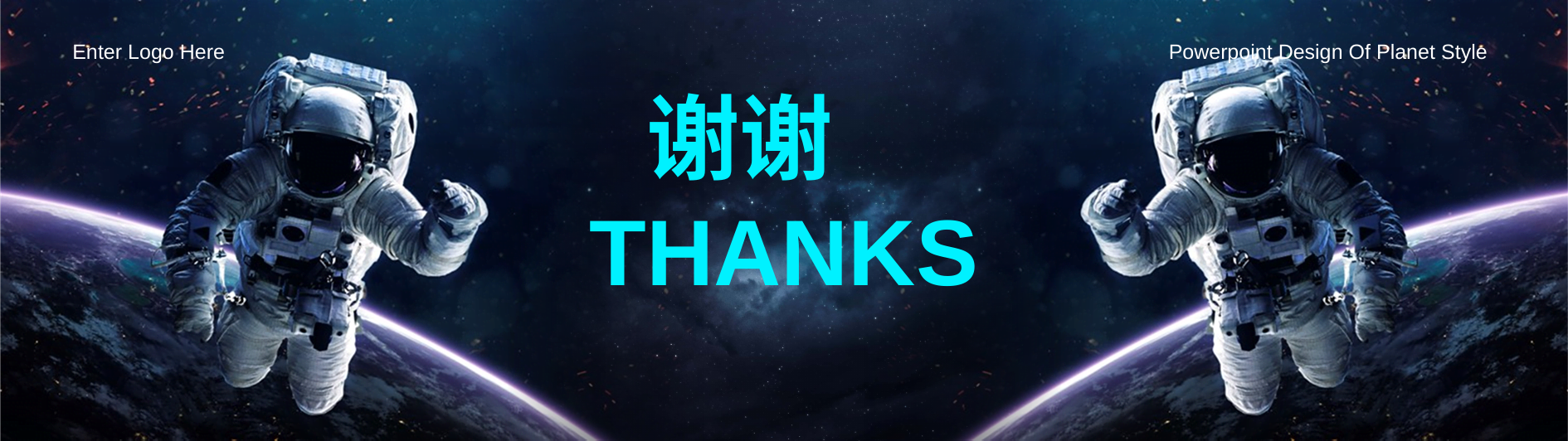

Enter Logo Here
Powerpoint Design Of Planet Style
谢谢
THANKS